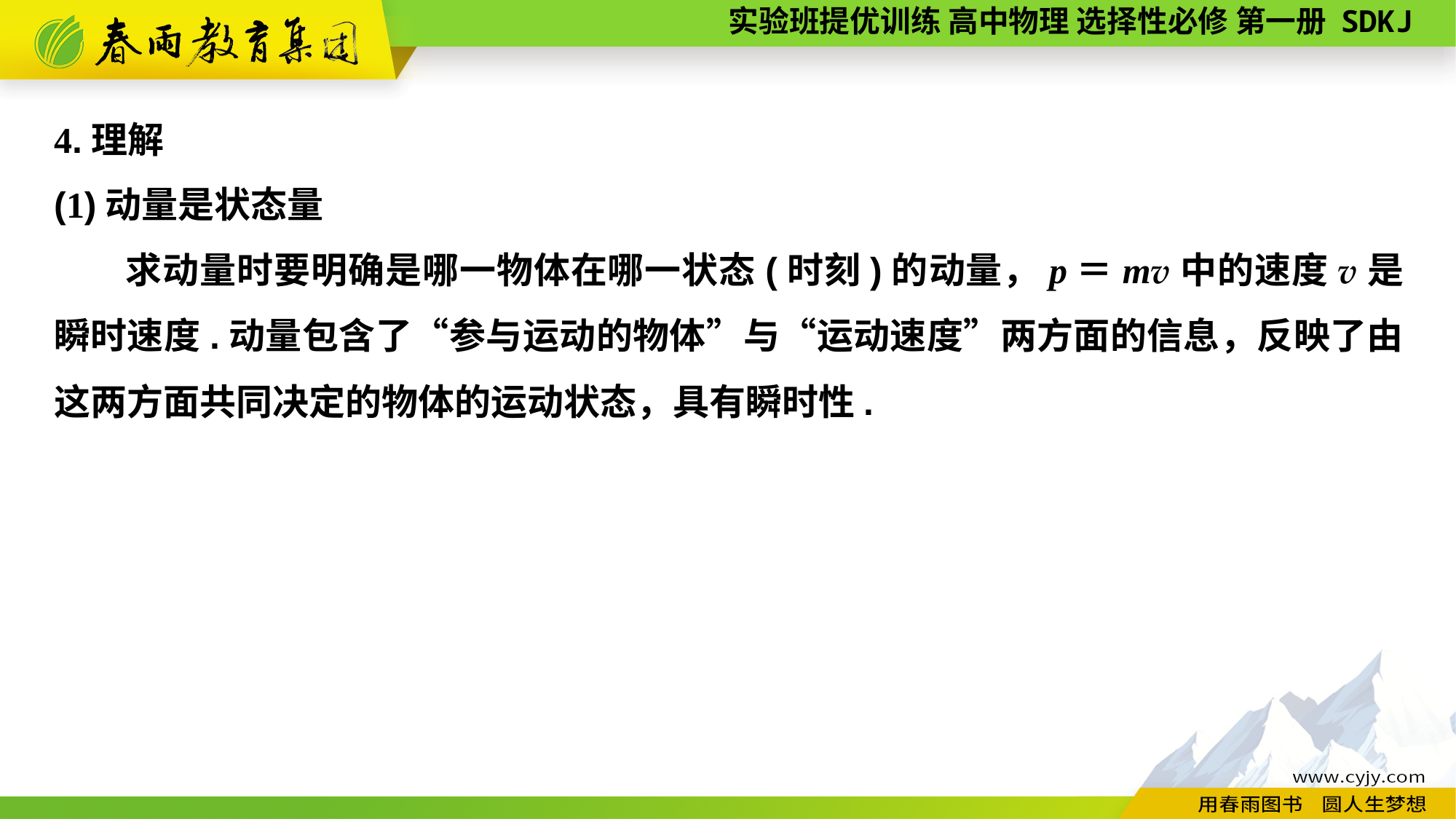

4.理解
(1)动量是状态量
求动量时要明确是哪一物体在哪一状态(时刻)的动量，p＝mv中的速度v是瞬时速度.动量包含了“参与运动的物体”与“运动速度”两方面的信息，反映了由这两方面共同决定的物体的运动状态，具有瞬时性.